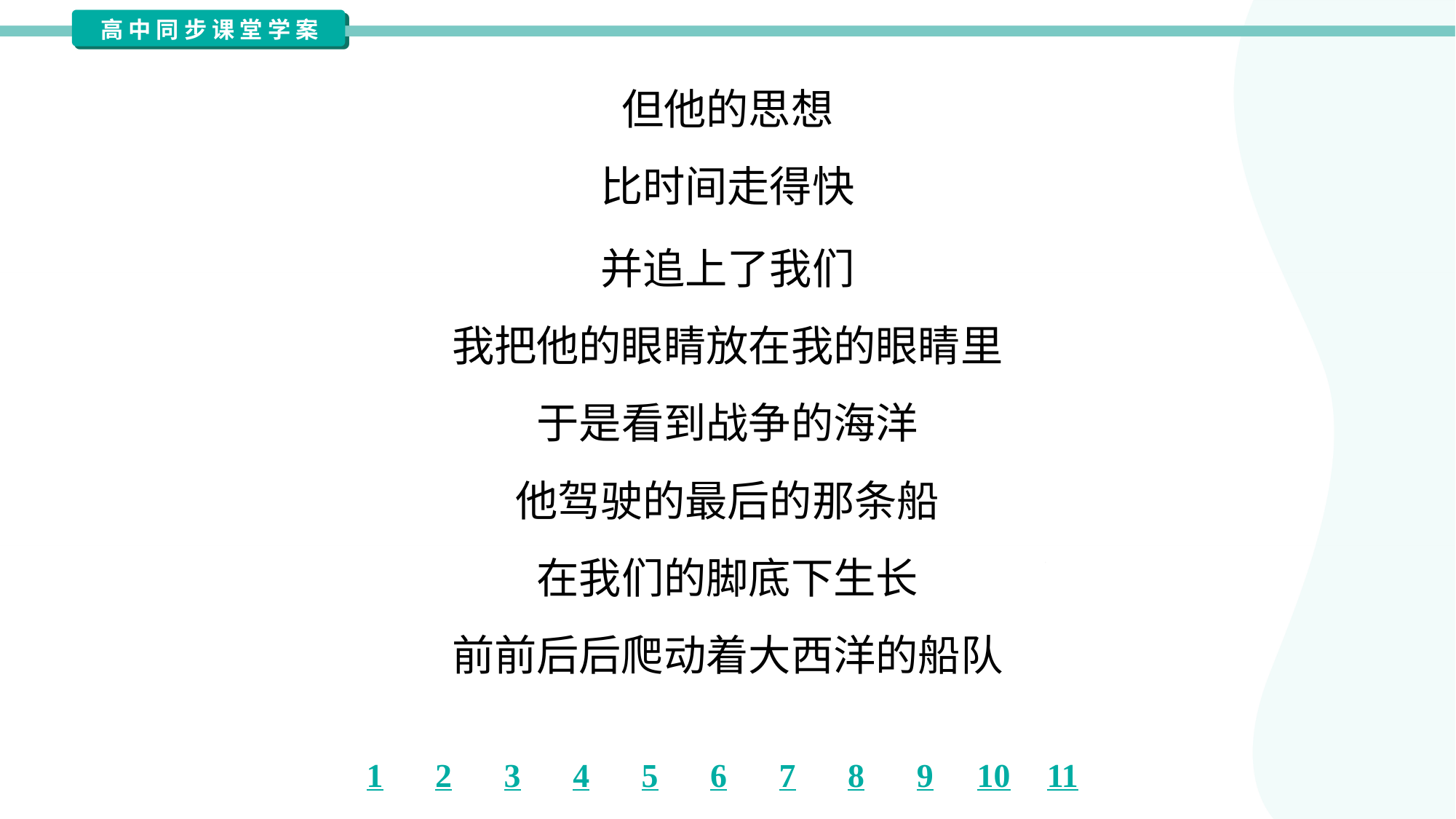

但他的思想
比时间走得快
并追上了我们
我把他的眼睛放在我的眼睛里
于是看到战争的海洋
他驾驶的最后的那条船
在我们的脚底下生长
前前后后爬动着大西洋的船队